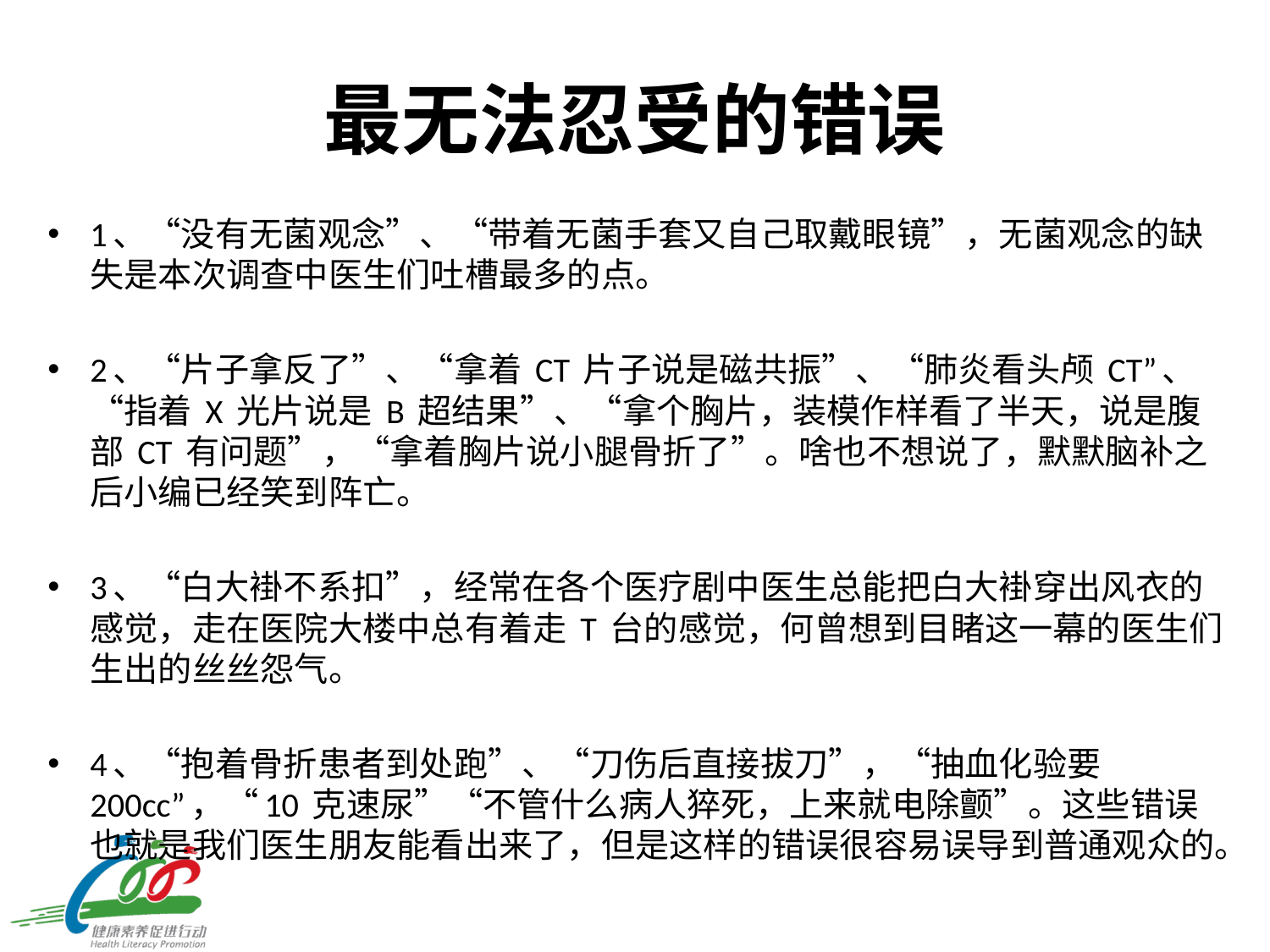

# 最无法忍受的错误
1、“没有无菌观念”、“带着无菌手套又自己取戴眼镜”，无菌观念的缺失是本次调查中医生们吐槽最多的点。

2、“片子拿反了”、“拿着 CT 片子说是磁共振”、“肺炎看头颅 CT”、“指着 X 光片说是 B 超结果”、“拿个胸片，装模作样看了半天，说是腹部 CT 有问题”，“拿着胸片说小腿骨折了”。啥也不想说了，默默脑补之后小编已经笑到阵亡。

3、“白大褂不系扣”，经常在各个医疗剧中医生总能把白大褂穿出风衣的感觉，走在医院大楼中总有着走 T 台的感觉，何曾想到目睹这一幕的医生们生出的丝丝怨气。

4、“抱着骨折患者到处跑”、“刀伤后直接拔刀”，“抽血化验要 200cc”，“10 克速尿”“不管什么病人猝死，上来就电除颤”。这些错误也就是我们医生朋友能看出来了，但是这样的错误很容易误导到普通观众的。